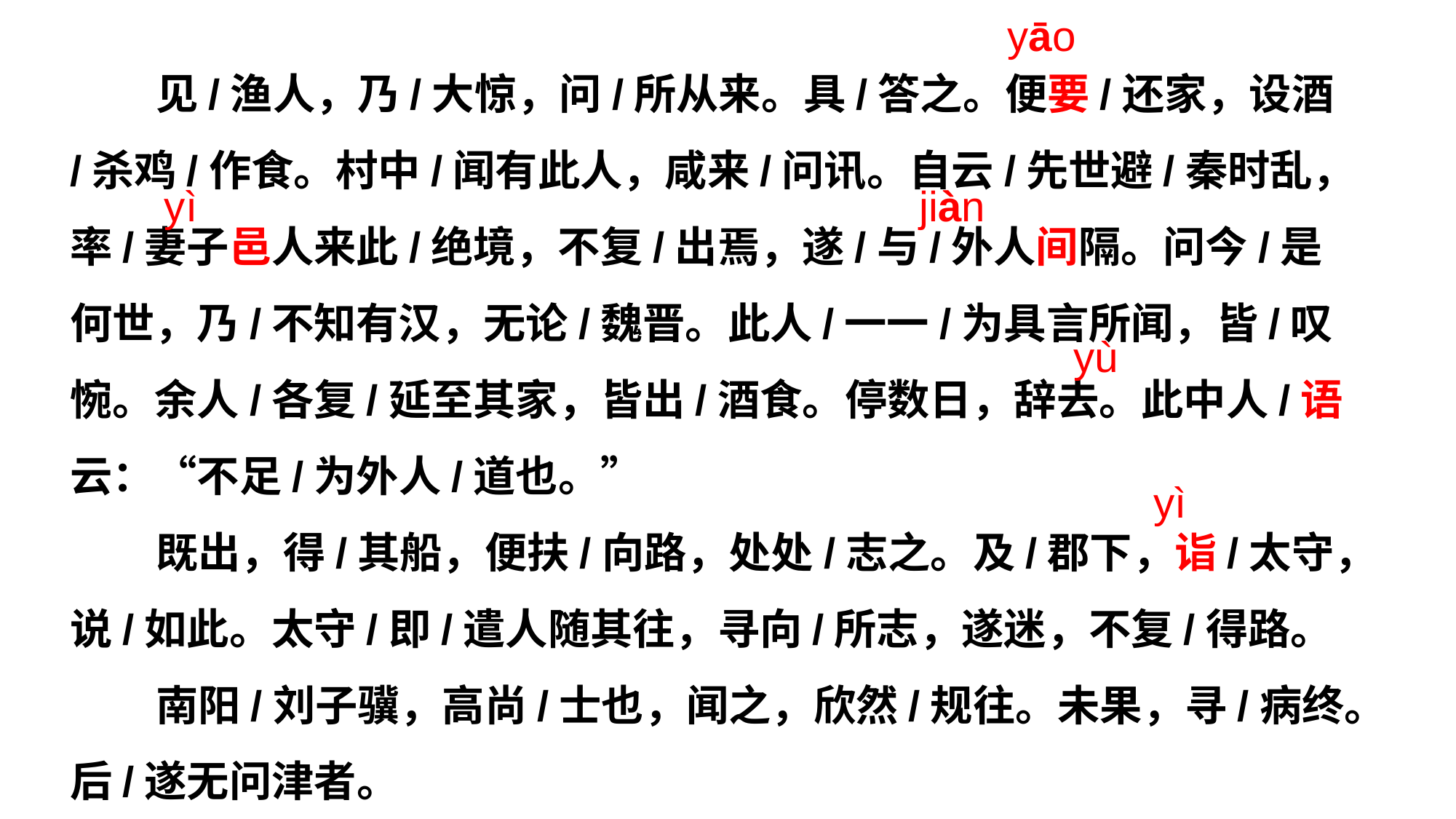

yāo
见/渔人，乃/大惊，问/所从来。具/答之。便要/还家，设酒/杀鸡/作食。村中/闻有此人，咸来/问讯。自云/先世避/秦时乱，率/妻子邑人来此/绝境，不复/出焉，遂/与/外人间隔。问今/是何世，乃/不知有汉，无论/魏晋。此人/一一/为具言所闻，皆/叹惋。余人/各复/延至其家，皆出/酒食。停数日，辞去。此中人/语云：“不足/为外人/道也。”
既出，得/其船，便扶/向路，处处/志之。及/郡下，诣/太守，说/如此。太守/即/遣人随其往，寻向/所志，遂迷，不复/得路。
南阳/刘子骥，高尚/士也，闻之，欣然/规往。未果，寻/病终。后/遂无问津者。
yì
jiàn
yù
yì